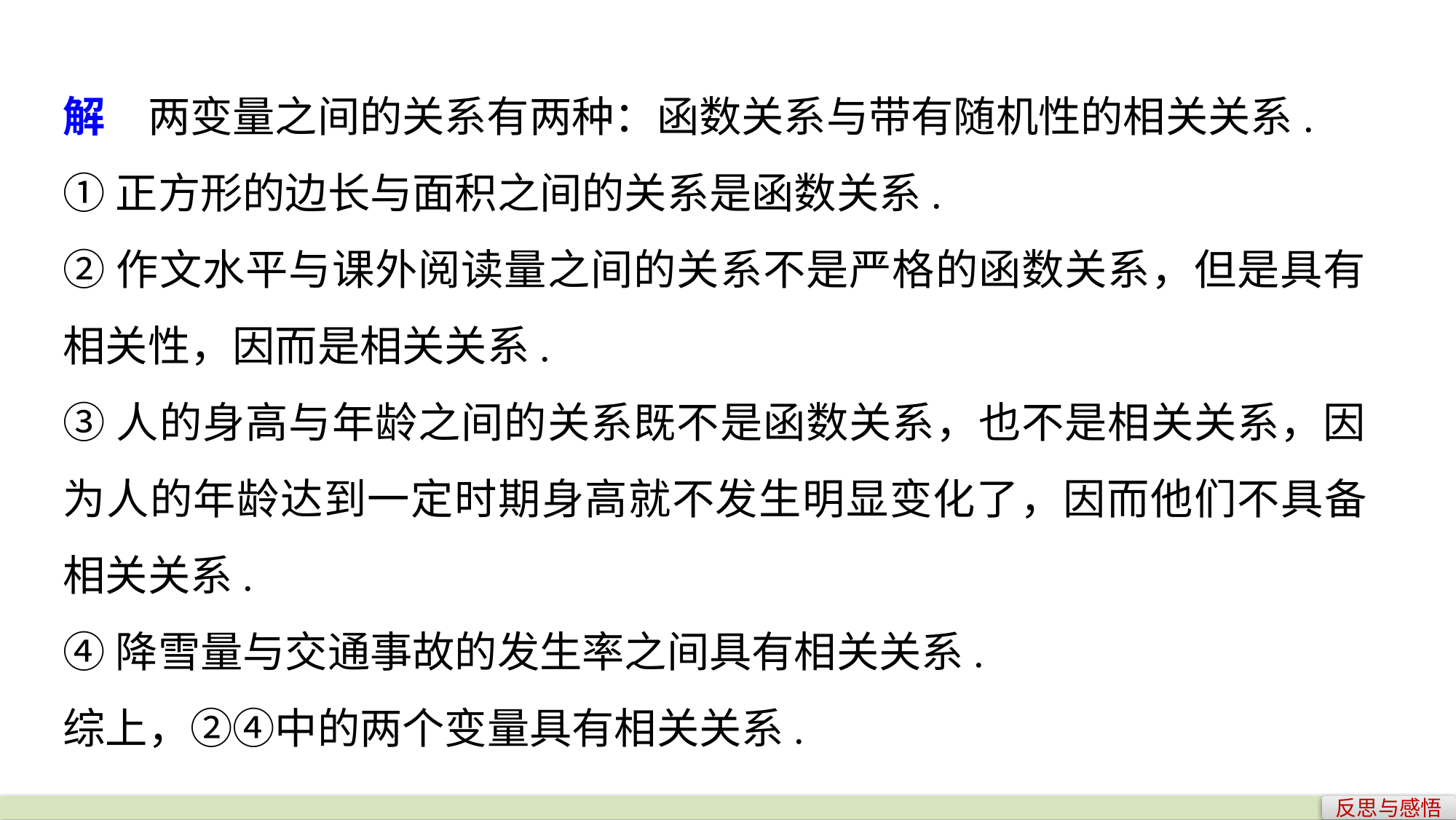

解　两变量之间的关系有两种：函数关系与带有随机性的相关关系.
①正方形的边长与面积之间的关系是函数关系.
②作文水平与课外阅读量之间的关系不是严格的函数关系，但是具有相关性，因而是相关关系.
③人的身高与年龄之间的关系既不是函数关系，也不是相关关系，因为人的年龄达到一定时期身高就不发生明显变化了，因而他们不具备相关关系.
④降雪量与交通事故的发生率之间具有相关关系.
综上，②④中的两个变量具有相关关系.
反思与感悟